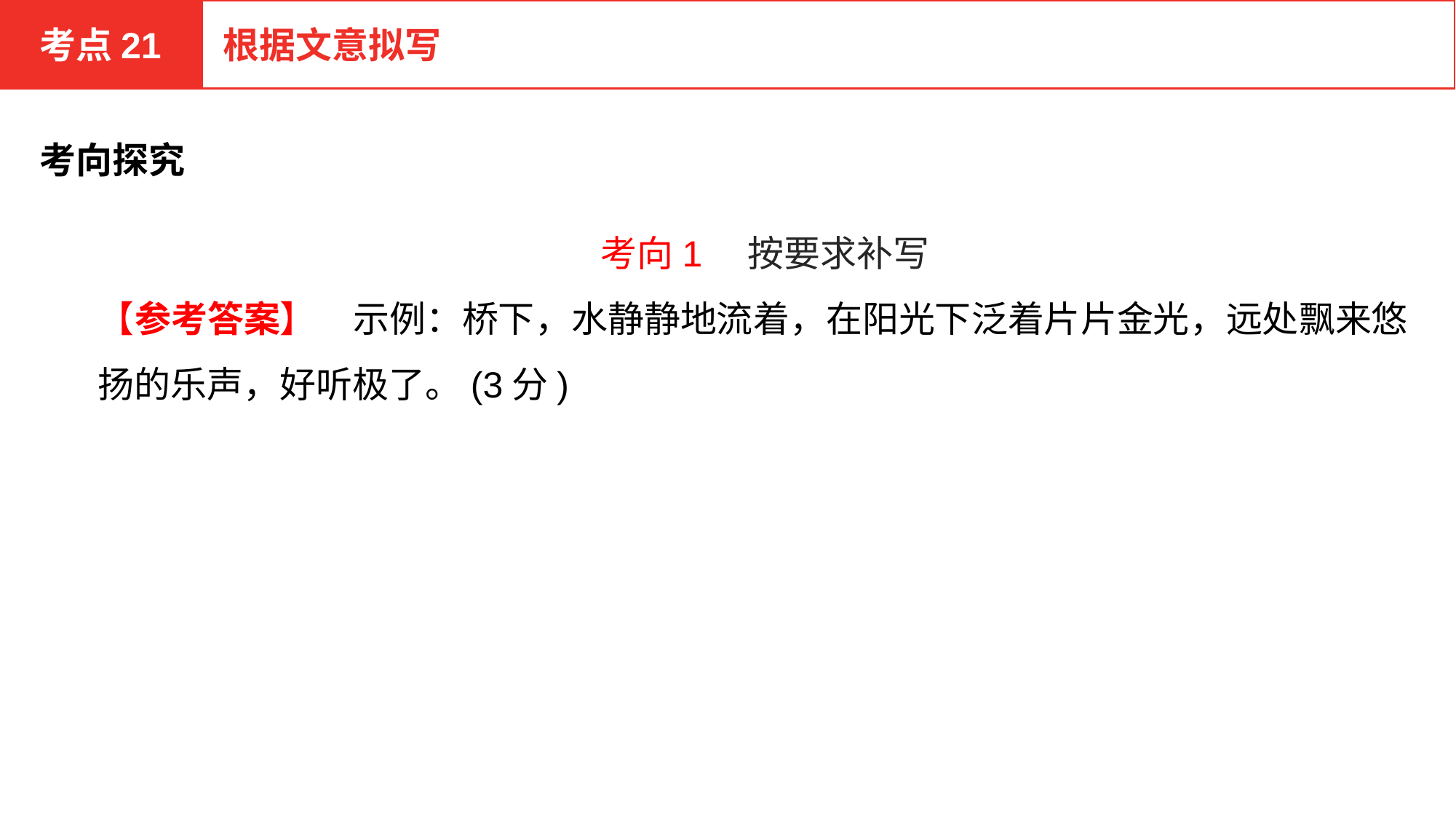

考点21
根据文意拟写
考向探究

考向1　按要求补写
【参考答案】　示例：桥下，水静静地流着，在阳光下泛着片片金光，远处飘来悠扬的乐声，好听极了。(3分)